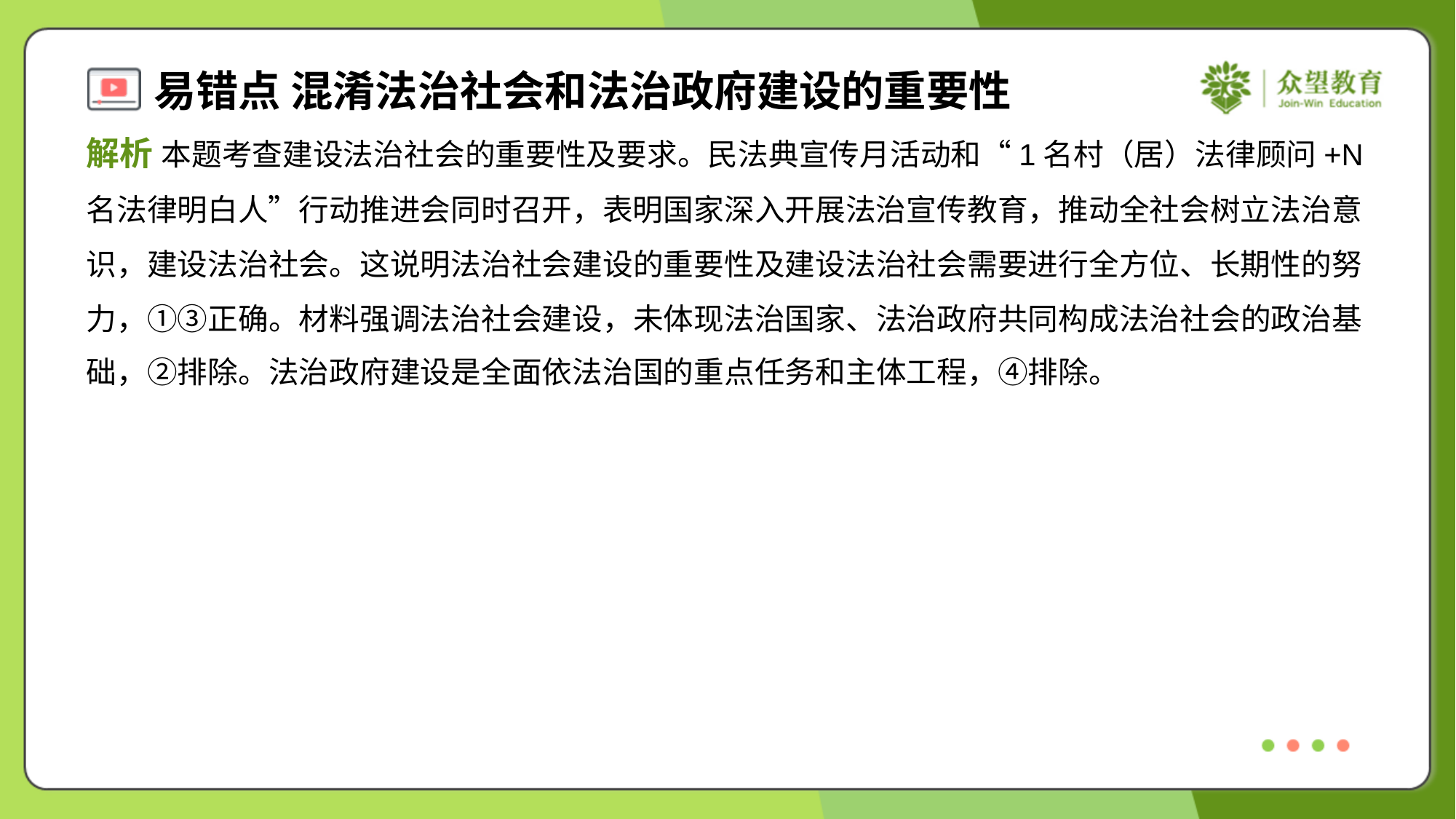

解析 本题考查建设法治社会的重要性及要求。民法典宣传月活动和“1名村（居）法律顾问+N
名法律明白人”行动推进会同时召开，表明国家深入开展法治宣传教育，推动全社会树立法治意
识，建设法治社会。这说明法治社会建设的重要性及建设法治社会需要进行全方位、长期性的努
力，①③正确。材料强调法治社会建设，未体现法治国家、法治政府共同构成法治社会的政治基
础，②排除。法治政府建设是全面依法治国的重点任务和主体工程，④排除。